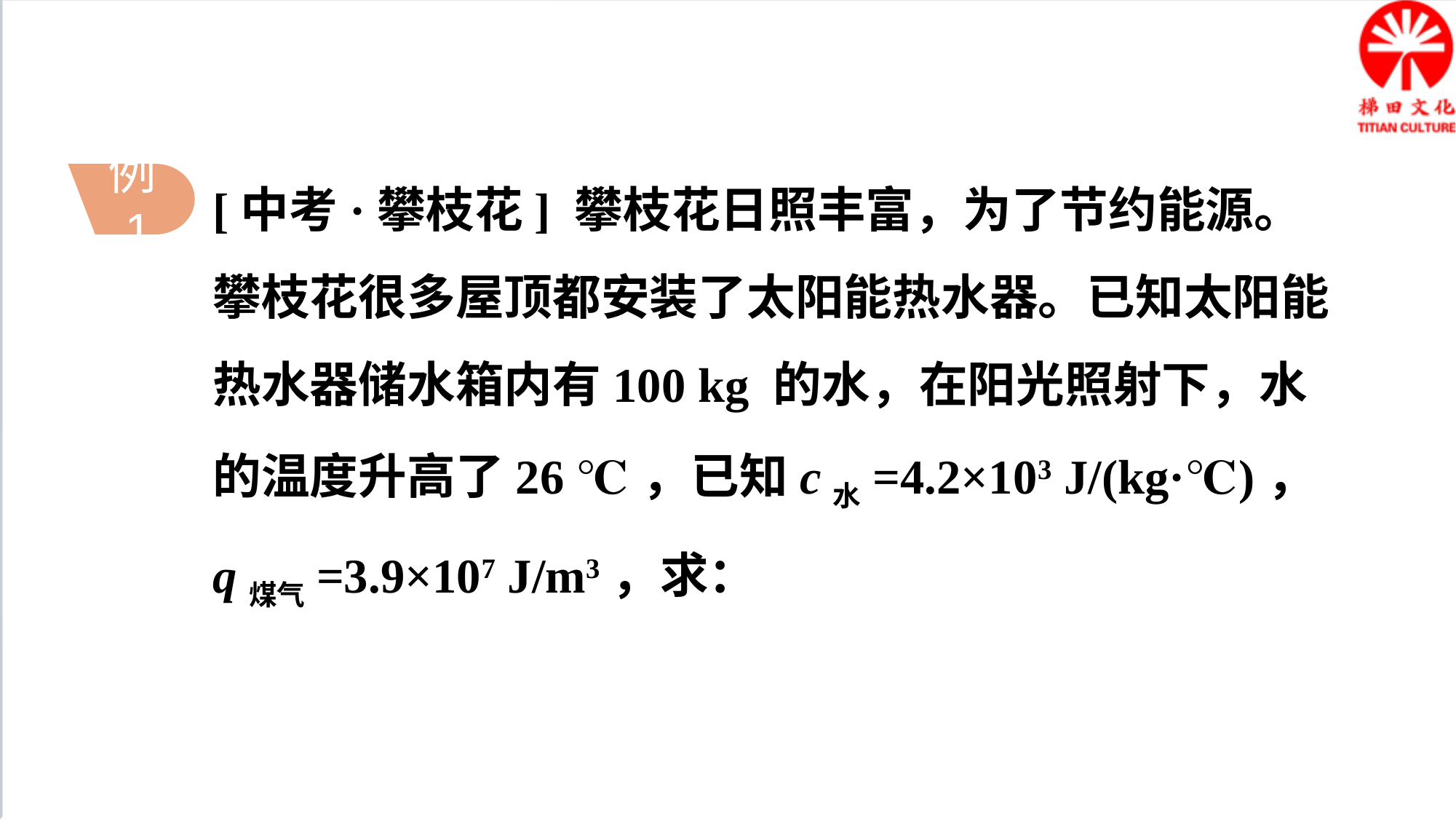

[中考·攀枝花] 攀枝花日照丰富，为了节约能源。攀枝花很多屋顶都安装了太阳能热水器。已知太阳能热水器储水箱内有100 kg 的水，在阳光照射下，水的温度升高了26 ℃，已知c水=4.2×103 J/(kg·℃)，
q煤气=3.9×107 J/m3，求：
例1